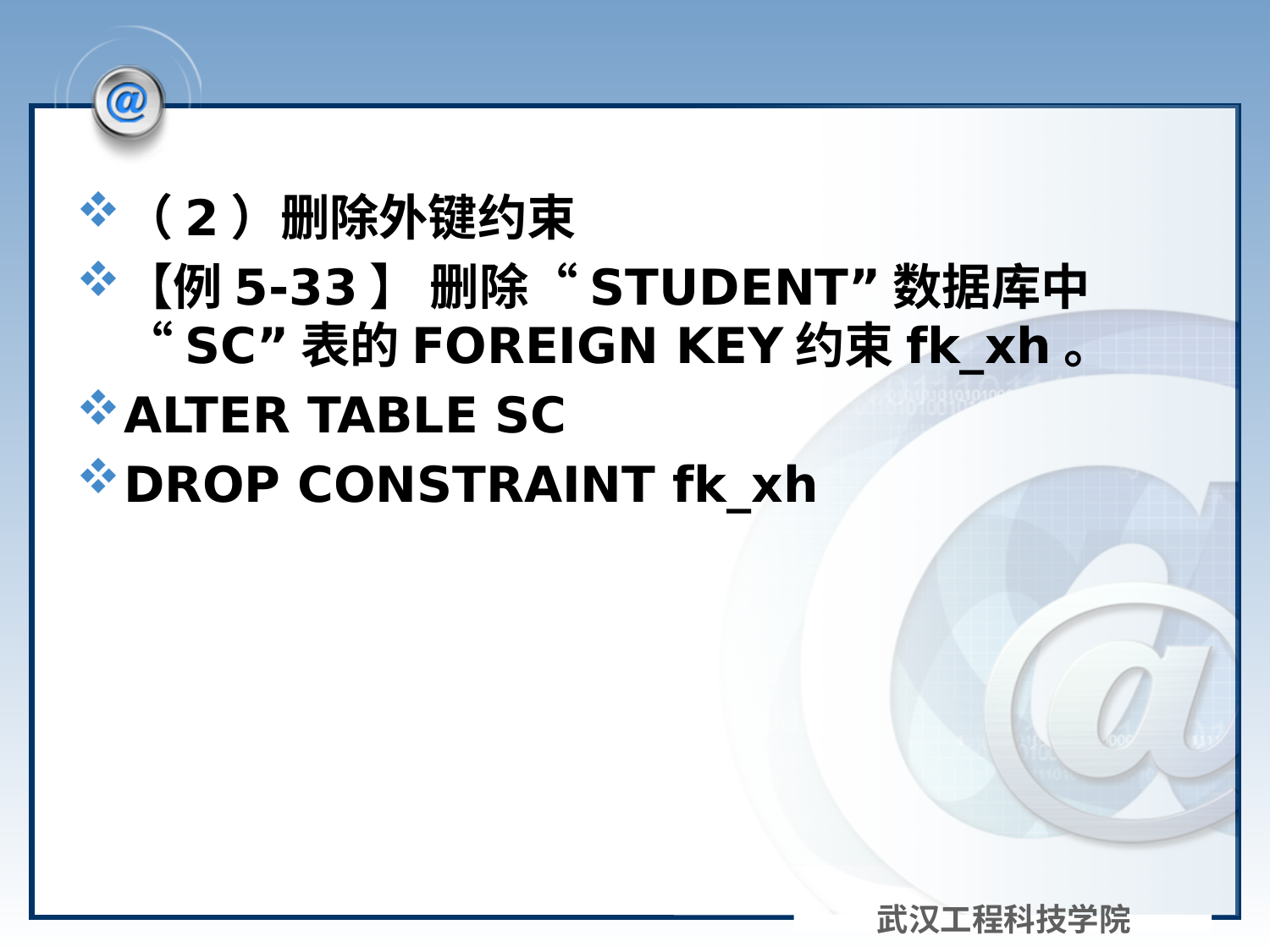

#
（2）删除外键约束
【例5-33】 删除“STUDENT”数据库中 “SC”表的FOREIGN KEY约束fk_xh。
ALTER TABLE SC
DROP CONSTRAINT fk_xh

武汉工程科技学院